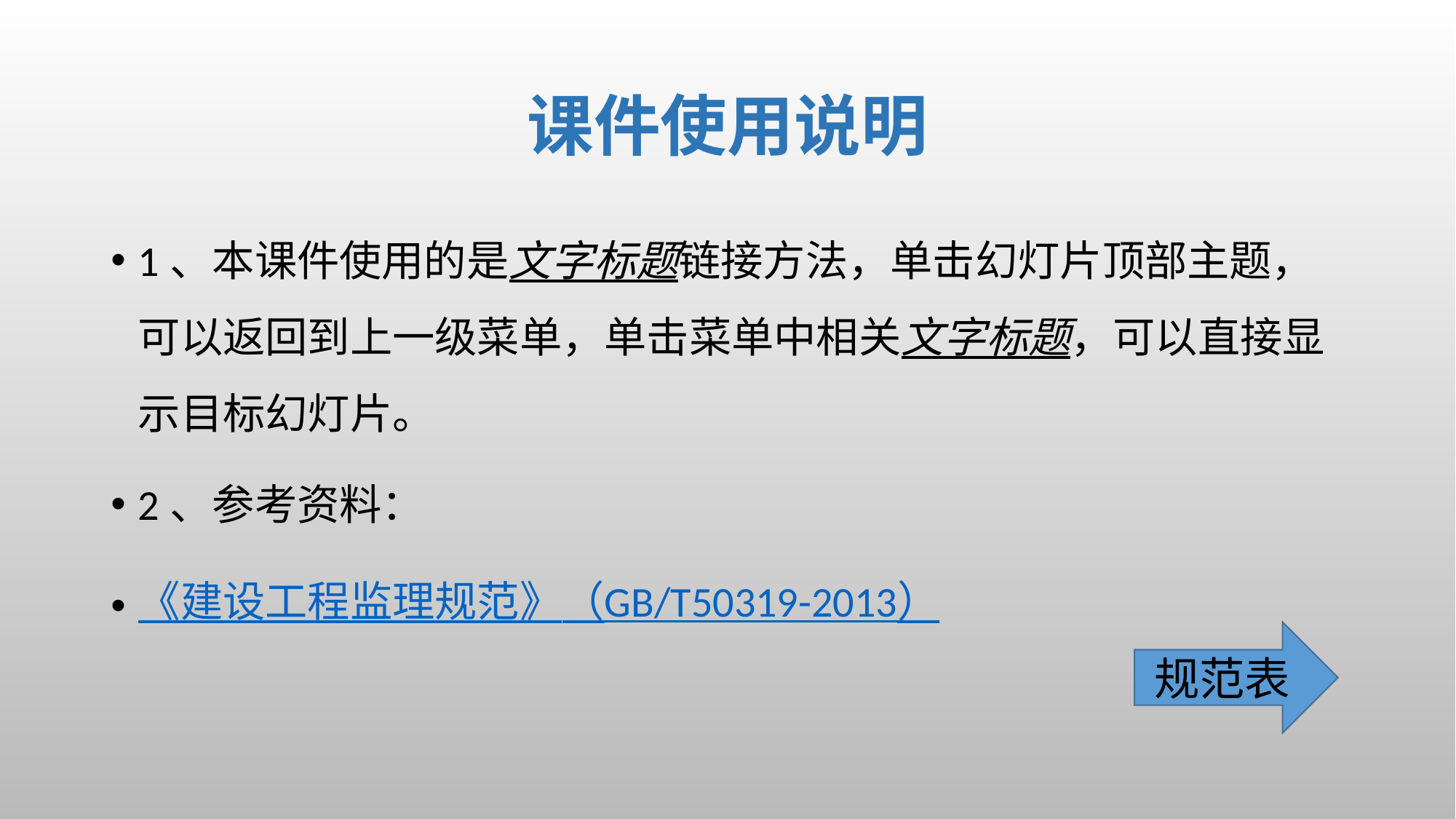

课件使用说明
1、本课件使用的是文字标题链接方法，单击幻灯片顶部主题，可以返回到上一级菜单，单击菜单中相关文字标题，可以直接显示目标幻灯片。
2、参考资料：
《建设工程监理规范》（GB/T50319-2013）
规范表